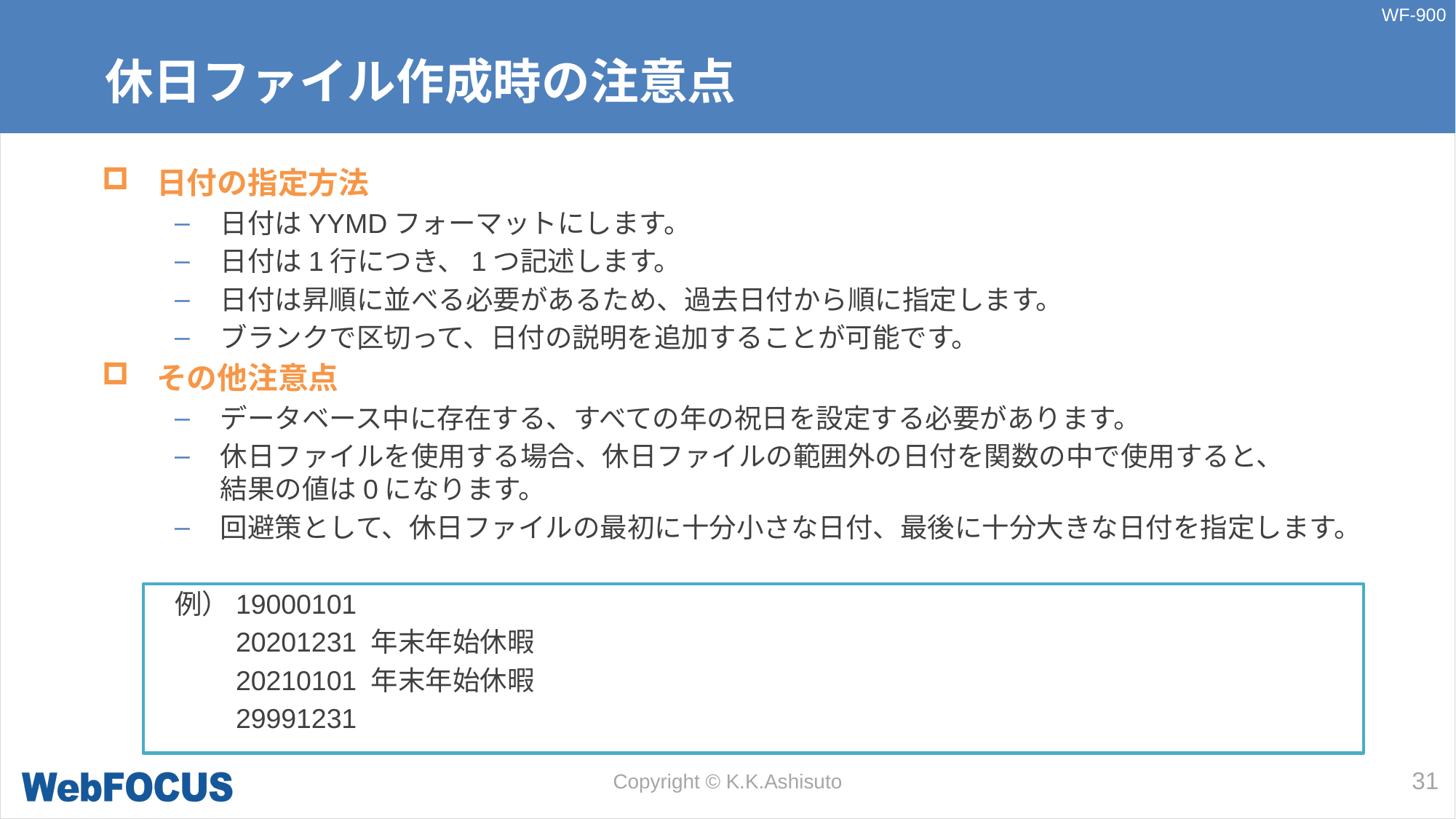

# 休日ファイル作成時の注意点
日付の指定方法
日付はYYMDフォーマットにします。
日付は1行につき、1つ記述します。
日付は昇順に並べる必要があるため、過去日付から順に指定します。
ブランクで区切って、日付の説明を追加することが可能です。
その他注意点
データベース中に存在する、すべての年の祝日を設定する必要があります。
休日ファイルを使用する場合、休日ファイルの範囲外の日付を関数の中で使用すると、
結果の値は0になります。
回避策として、休日ファイルの最初に十分小さな日付、最後に十分大きな日付を指定します。

例）19000101
　　20201231 年末年始休暇
　　20210101 年末年始休暇
　　29991231